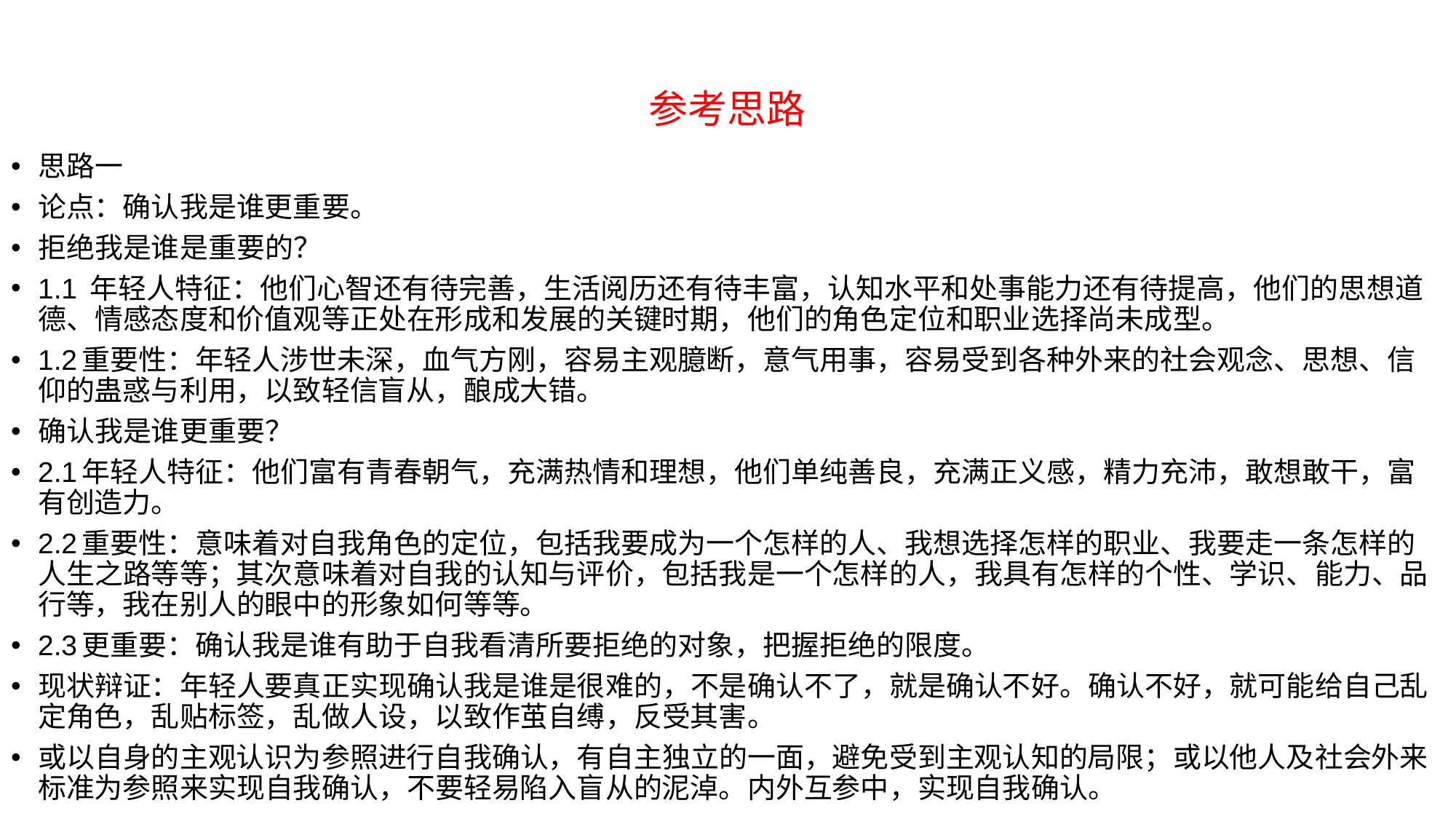

# 参考思路
思路一
论点：确认我是谁更重要。
拒绝我是谁是重要的？
1.1 年轻人特征：他们心智还有待完善，生活阅历还有待丰富，认知水平和处事能力还有待提高，他们的思想道德、情感态度和价值观等正处在形成和发展的关键时期，他们的角色定位和职业选择尚未成型。
1.2重要性：年轻人涉世未深，血气方刚，容易主观臆断，意气用事，容易受到各种外来的社会观念、思想、信仰的蛊惑与利用，以致轻信盲从，酿成大错。
确认我是谁更重要？
2.1年轻人特征：他们富有青春朝气，充满热情和理想，他们单纯善良，充满正义感，精力充沛，敢想敢干，富有创造力。
2.2重要性：意味着对自我角色的定位，包括我要成为一个怎样的人、我想选择怎样的职业、我要走一条怎样的人生之路等等；其次意味着对自我的认知与评价，包括我是一个怎样的人，我具有怎样的个性、学识、能力、品行等，我在别人的眼中的形象如何等等。
2.3更重要：确认我是谁有助于自我看清所要拒绝的对象，把握拒绝的限度。
现状辩证：年轻人要真正实现确认我是谁是很难的，不是确认不了，就是确认不好。确认不好，就可能给自己乱定角色，乱贴标签，乱做人设，以致作茧自缚，反受其害。
或以自身的主观认识为参照进行自我确认，有自主独立的一面，避免受到主观认知的局限；或以他人及社会外来标准为参照来实现自我确认，不要轻易陷入盲从的泥淖。内外互参中，实现自我确认。